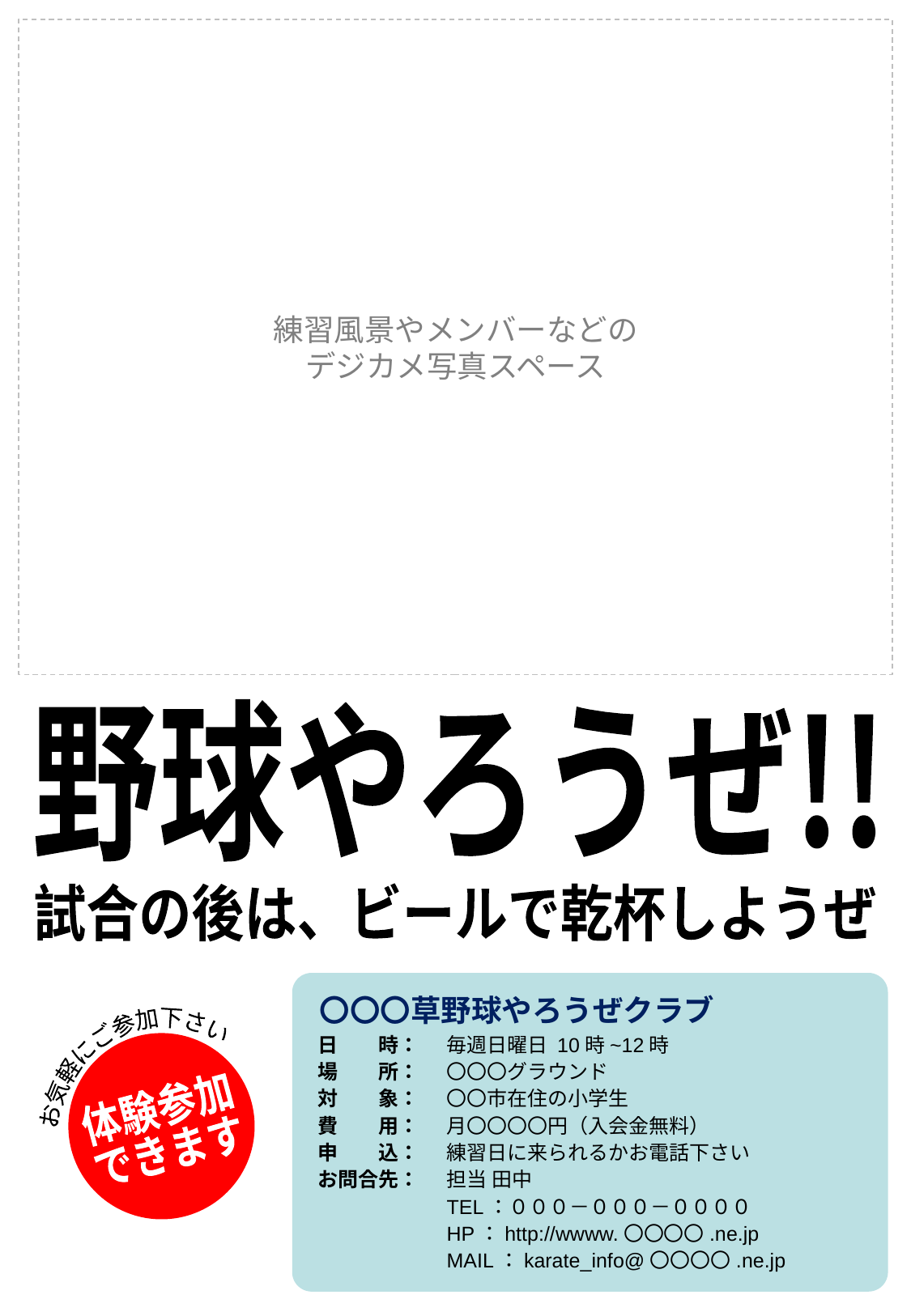

練習風景やメンバーなどの
デジカメ写真スペース
野球やろうぜ!!
試合の後は、ビールで乾杯しようぜ

〇〇〇草野球やろうぜクラブ
お気軽にご参加下さい
日　　時：
場　　所：
対　　象：
費　　用：
申　　込：
お問合先：
毎週日曜日 10時~12時
〇〇〇グラウンド
〇〇市在住の小学生
月〇〇〇〇円（入会金無料）
練習日に来られるかお電話下さい
担当 田中
TEL：０００－０００－００００
HP：http://wwww.〇〇〇〇.ne.jp
MAIL：karate_info@〇〇〇〇.ne.jp

体験参加
できます